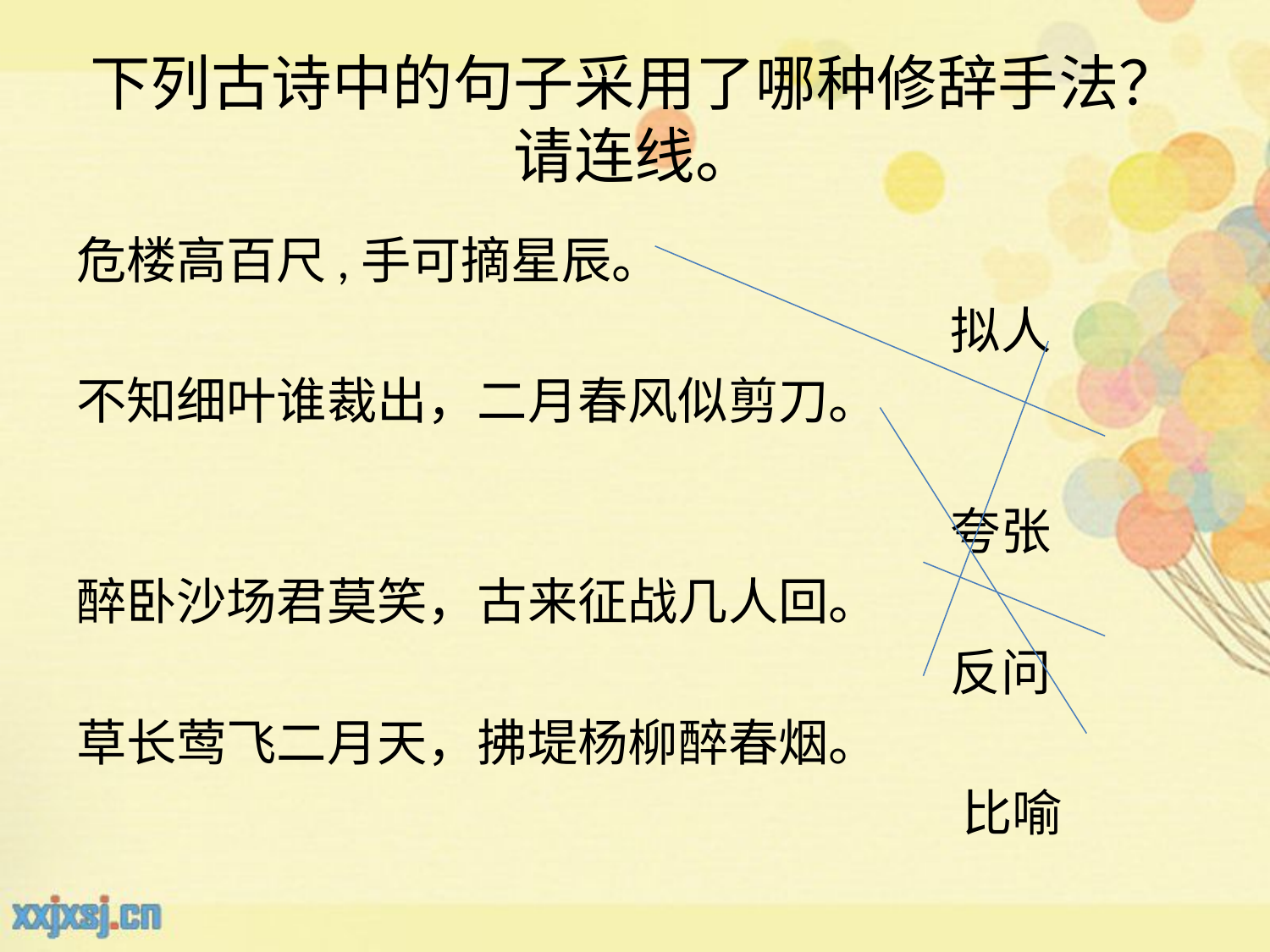

# 下列古诗中的句子采用了哪种修辞手法？请连线。
危楼高百尺,手可摘星辰。
                                                                             拟人
不知细叶谁裁出，二月春风似剪刀。
                                                                             夸张
醉卧沙场君莫笑，古来征战几人回。
                                                                             反问
草长莺飞二月天，拂堤杨柳醉春烟。
                                                                              比喻